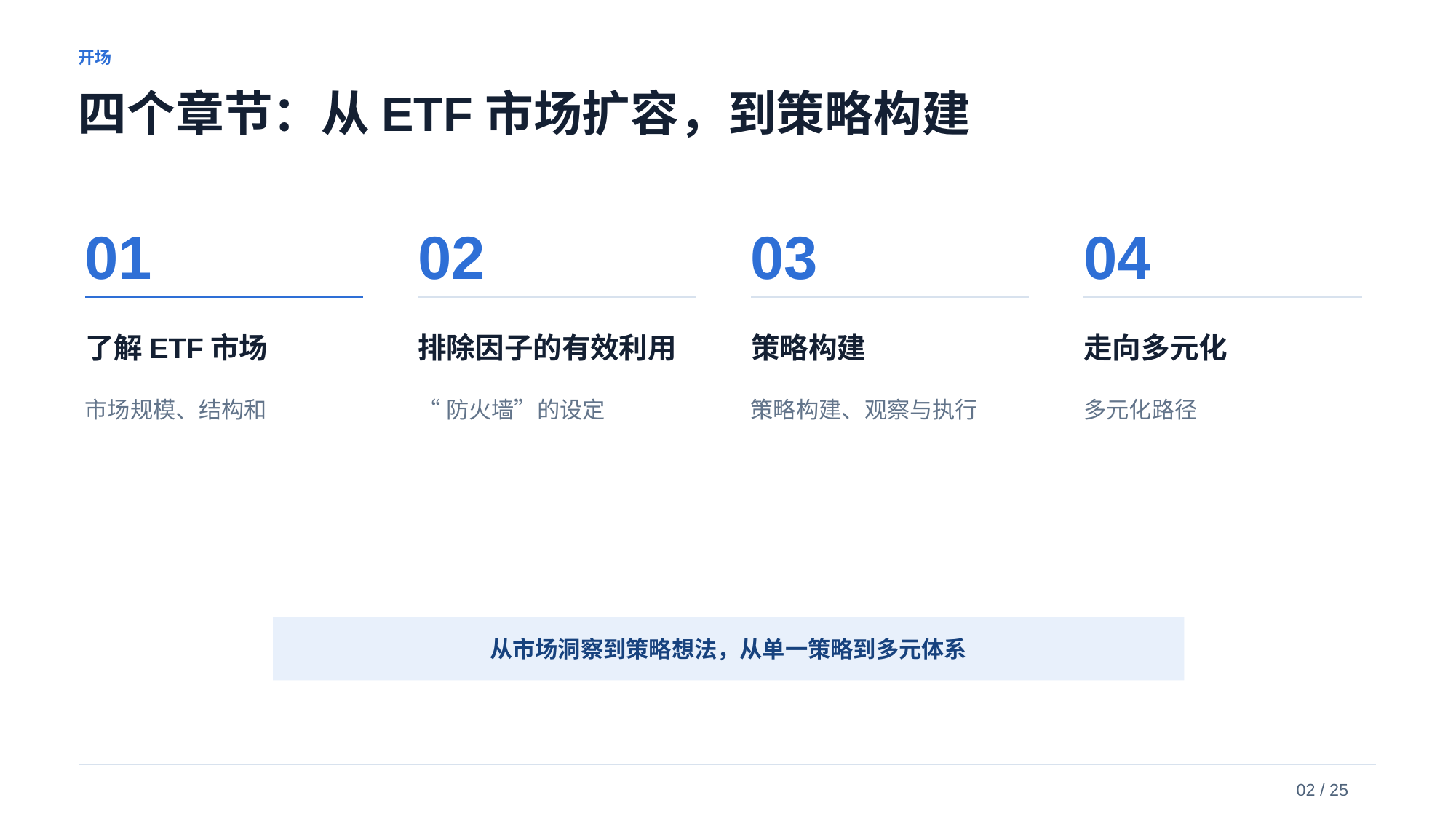

开场
四个章节：从ETF市场扩容，到策略构建
01
02
03
04
了解ETF市场
排除因子的有效利用
策略构建
走向多元化
市场规模、结构和
“防火墙”的设定
策略构建、观察与执行
多元化路径

从市场洞察到策略想法，从单一策略到多元体系
02 / 25